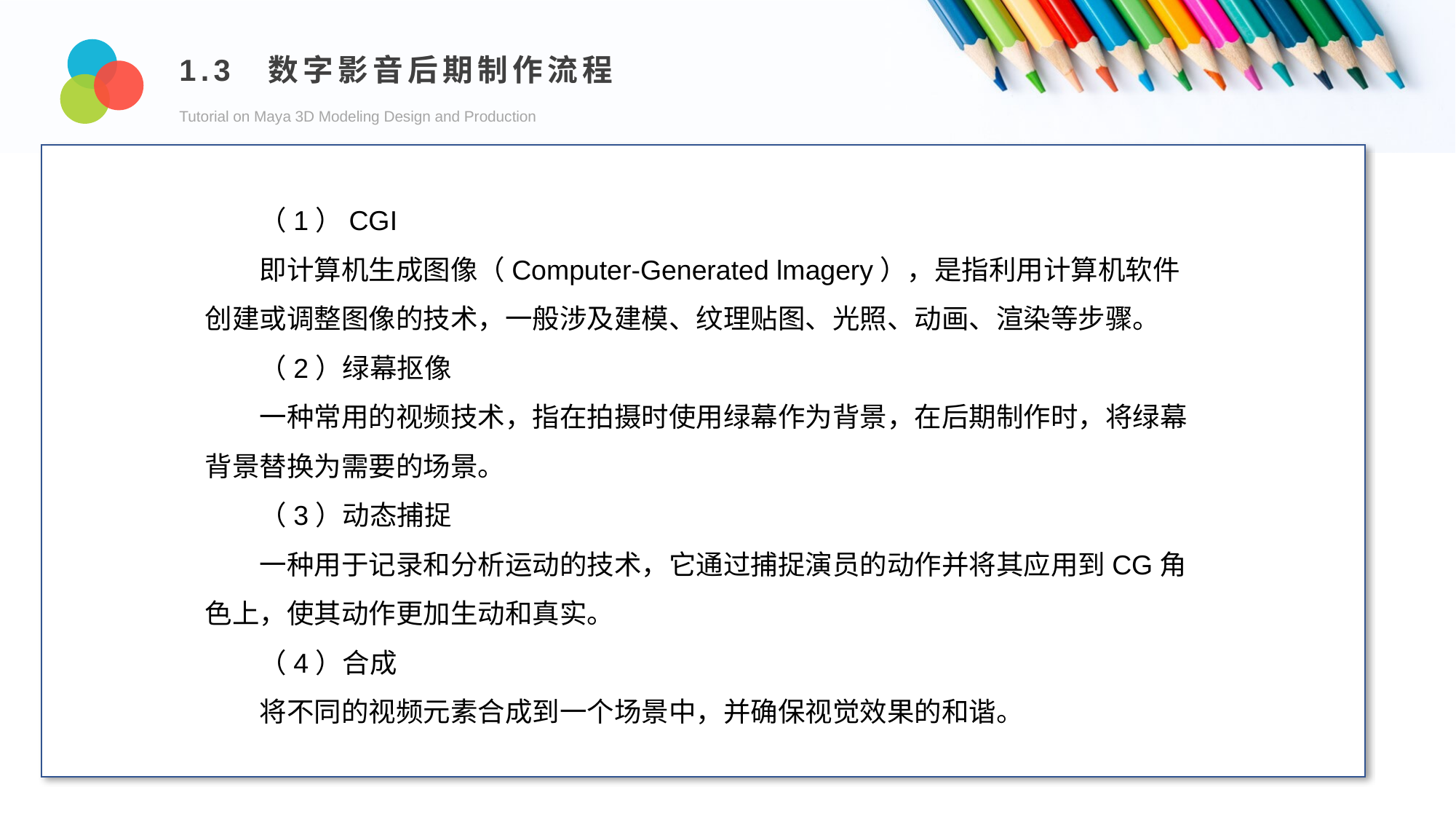

1.3  数字影音后期制作流程
Tutorial on Maya 3D Modeling Design and Production
Design and Production
（1）CGI
即计算机生成图像（Computer-Generated lmagery），是指利用计算机软件创建或调整图像的技术，一般涉及建模、纹理贴图、光照、动画、渲染等步骤。
（2）绿幕抠像
一种常用的视频技术，指在拍摄时使用绿幕作为背景，在后期制作时，将绿幕背景替换为需要的场景。
（3）动态捕捉
一种用于记录和分析运动的技术，它通过捕捉演员的动作并将其应用到CG角色上，使其动作更加生动和真实。
（4）合成
将不同的视频元素合成到一个场景中，并确保视觉效果的和谐。